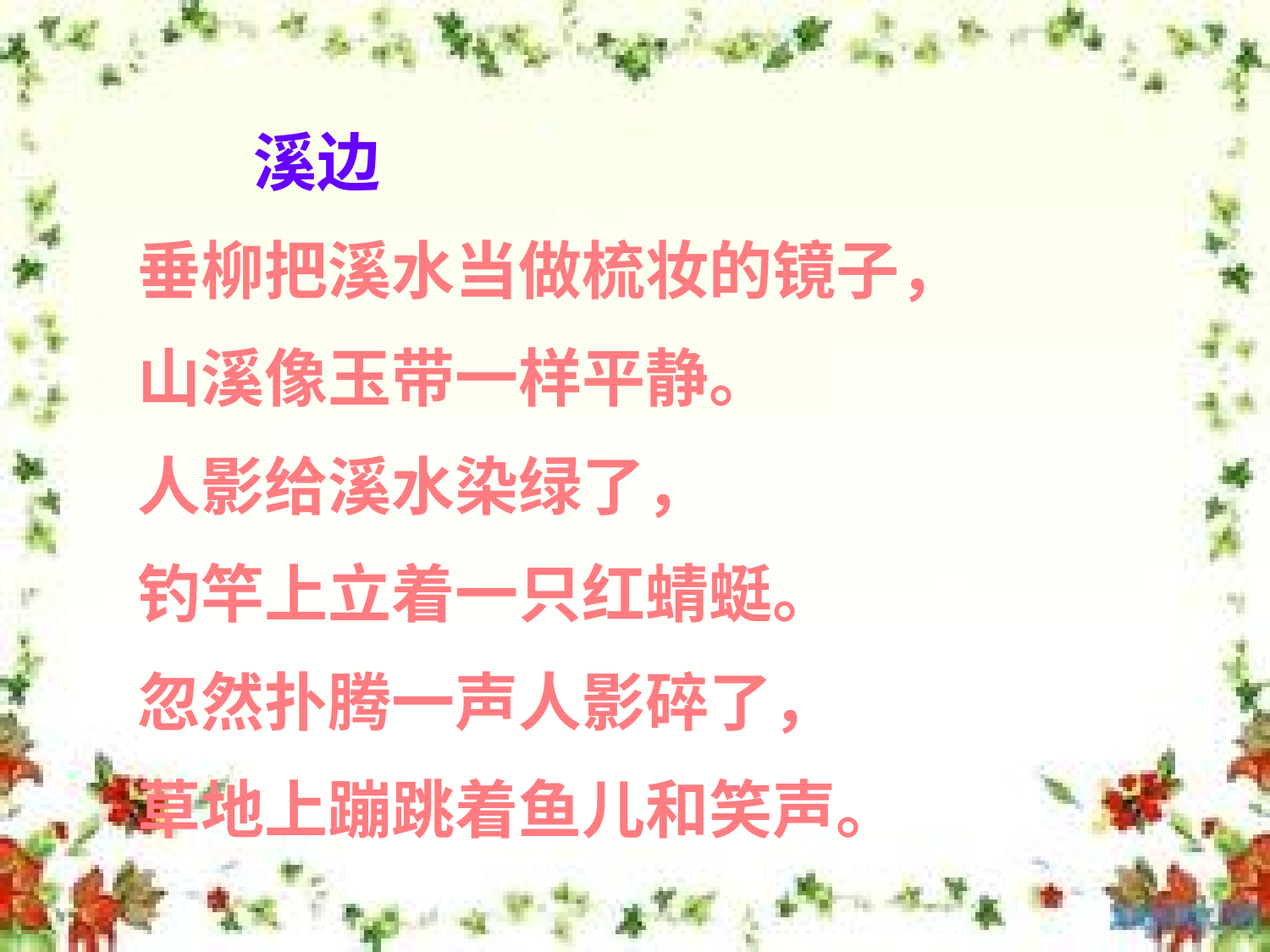

溪边
垂柳把溪水当做梳妆的镜子，
山溪像玉带一样平静。
人影给溪水染绿了，
钓竿上立着一只红蜻蜓。
忽然扑腾一声人影碎了，
草地上蹦跳着鱼儿和笑声。